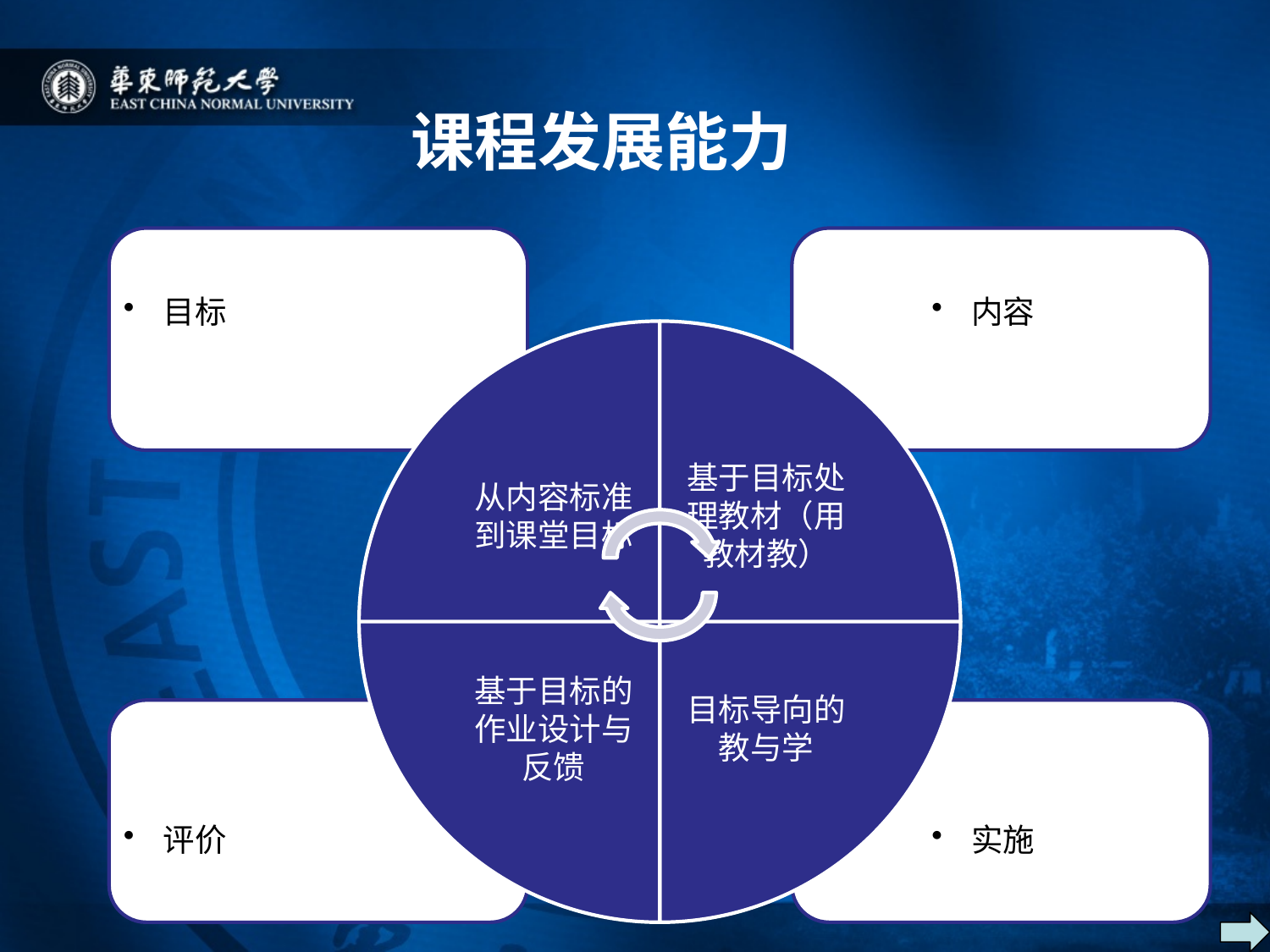

# 课程发展能力
从内容标准到课堂目标
目标
基于目标处理教材（用教材教）
内容
目标导向的教与学
实施
基于目标的作业设计与反馈
评价